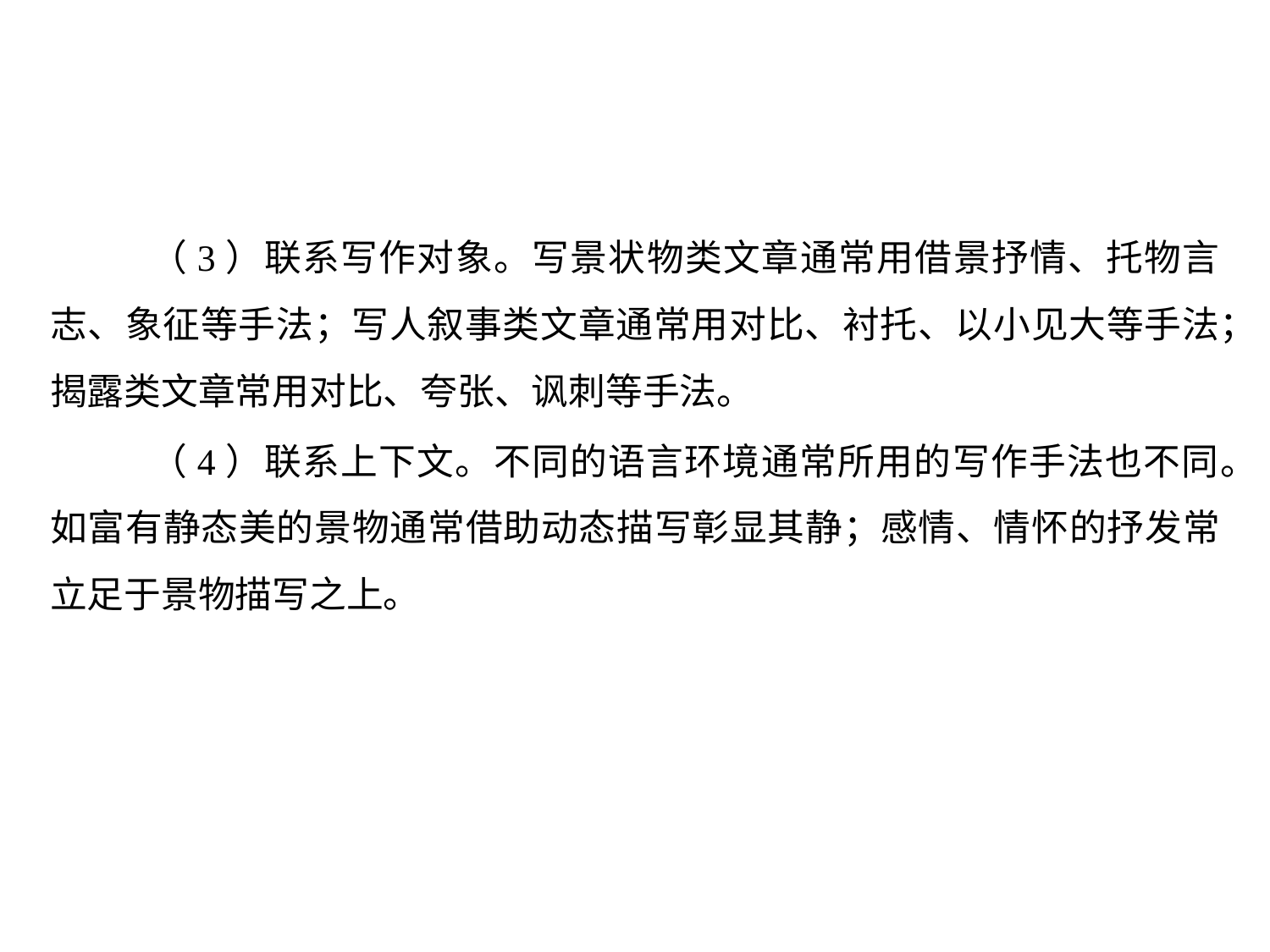

（3）联系写作对象。写景状物类文章通常用借景抒情、托物言志、象征等手法；写人叙事类文章通常用对比、衬托、以小见大等手法；揭露类文章常用对比、夸张、讽刺等手法。
（4）联系上下文。不同的语言环境通常所用的写作手法也不同。如富有静态美的景物通常借助动态描写彰显其静；感情、情怀的抒发常立足于景物描写之上。